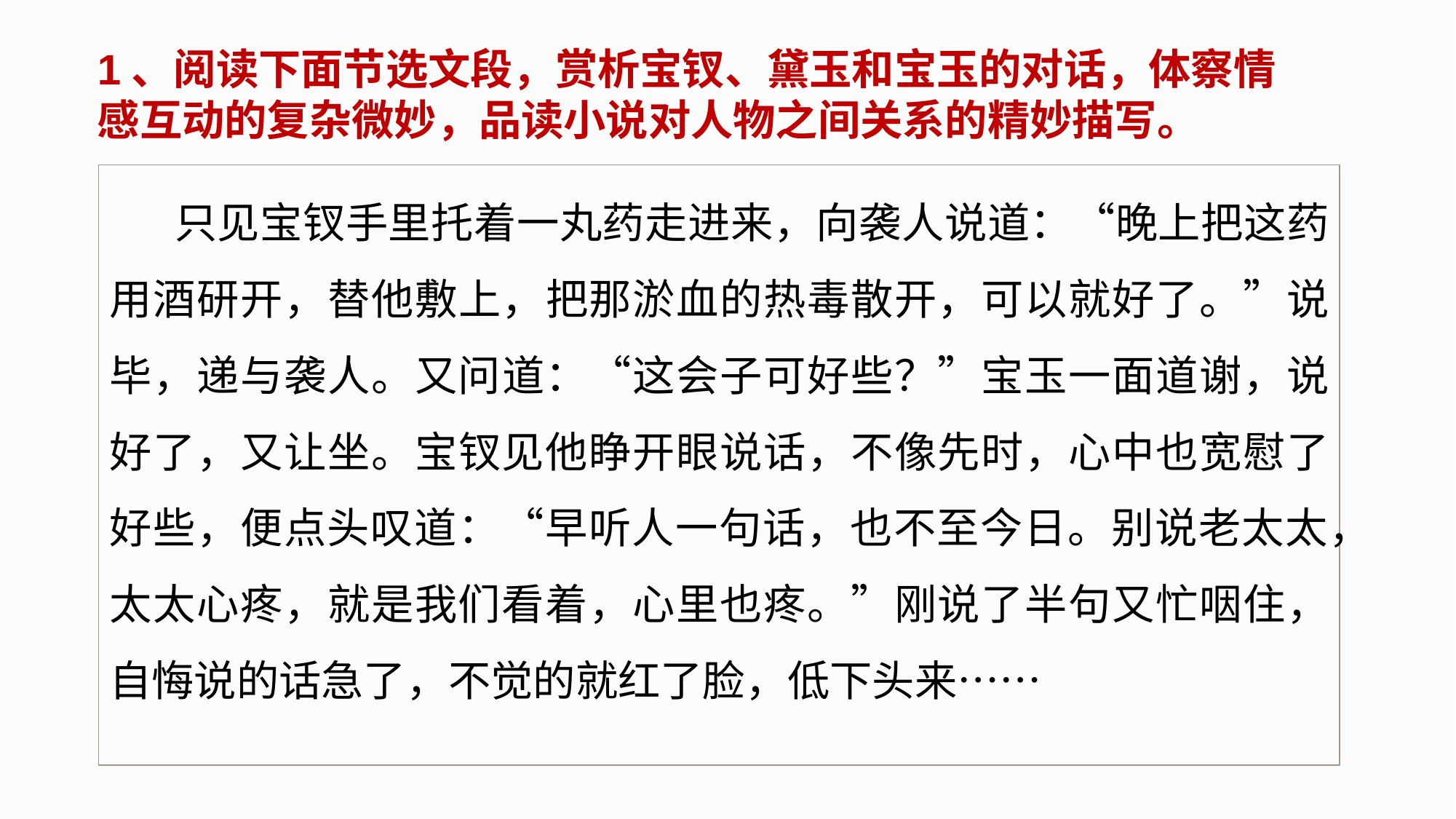

1、阅读下面节选文段，赏析宝钗、黛玉和宝玉的对话，体察情感互动的复杂微妙，品读小说对人物之间关系的精妙描写。
   只见宝钗手里托着一丸药走进来，向袭人说道：“晚上把这药用酒研开，替他敷上，把那淤血的热毒散开，可以就好了。”说毕，递与袭人。又问道：“这会子可好些？”宝玉一面道谢，说好了，又让坐。宝钗见他睁开眼说话，不像先时，心中也宽慰了好些，便点头叹道：“早听人一句话，也不至今日。别说老太太，太太心疼，就是我们看着，心里也疼。”刚说了半句又忙咽住，自悔说的话急了，不觉的就红了脸，低下头来……